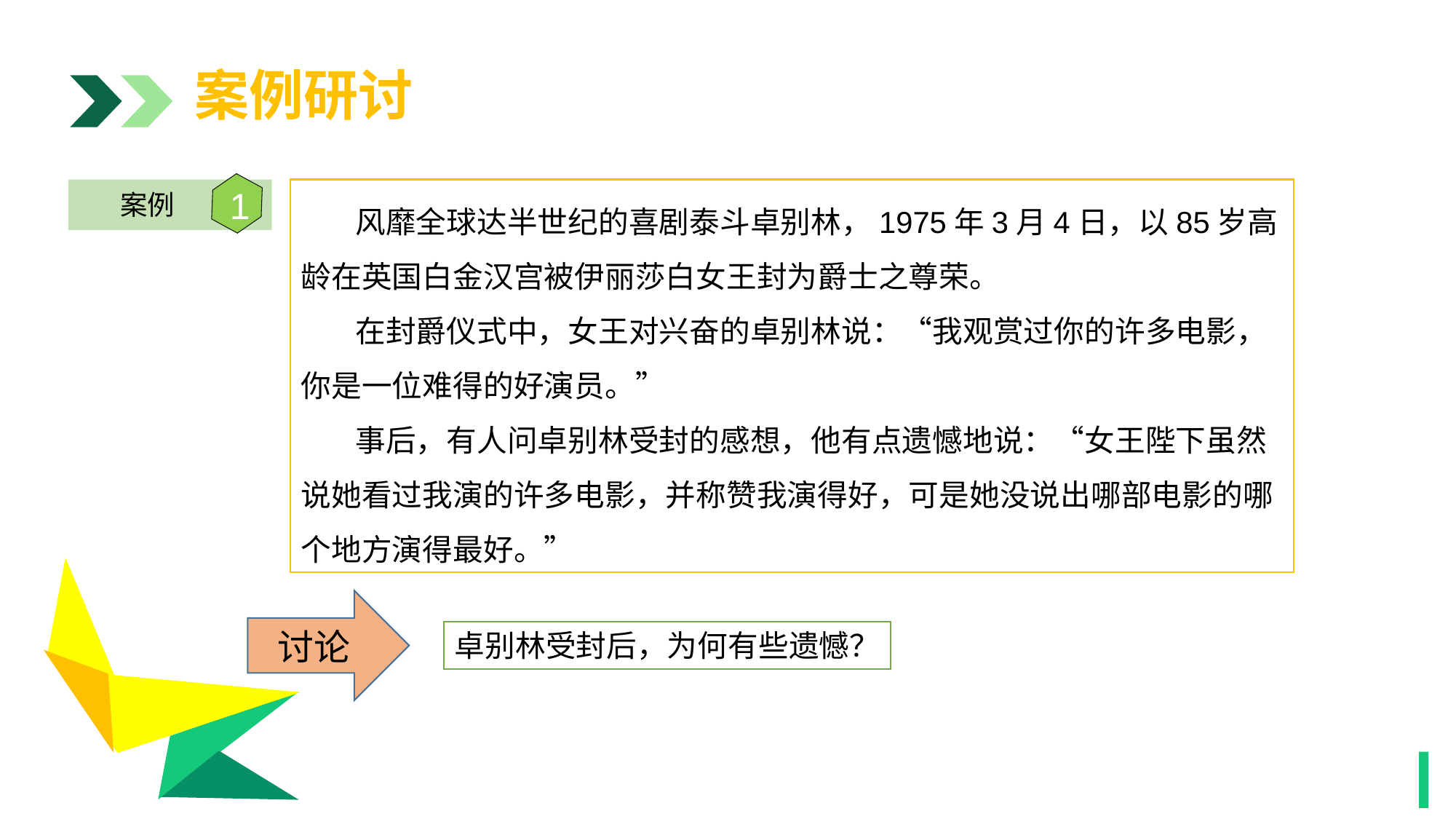

案例研讨

1

案例
       风靡全球达半世纪的喜剧泰斗卓别林，1975年3月4日，以85岁高龄在英国白金汉宫被伊丽莎白女王封为爵士之尊荣。
       在封爵仪式中，女王对兴奋的卓别林说：“我观赏过你的许多电影，你是一位难得的好演员。”
       事后，有人问卓别林受封的感想，他有点遗憾地说：“女王陛下虽然说她看过我演的许多电影，并称赞我演得好，可是她没说出哪部电影的哪个地方演得最好。”
1

讨论
卓别林受封后，为何有些遗憾？
1
3